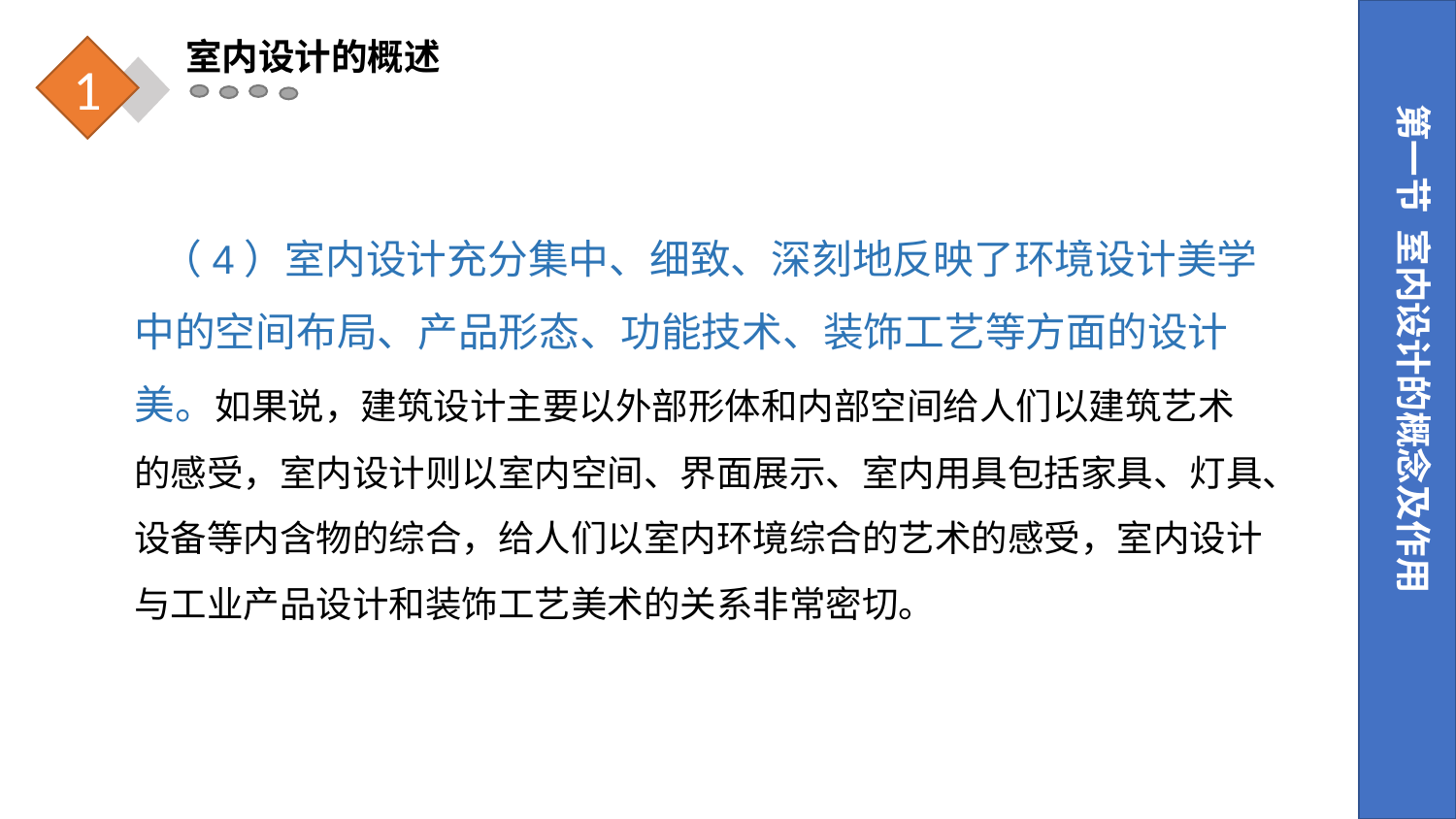

室内设计的概述
1

第一节  室内设计的概念及作用

  （4）室内设计充分集中、细致、深刻地反映了环境设计美学中的空间布局、产品形态、功能技术、装饰工艺等方面的设计美。如果说，建筑设计主要以外部形体和内部空间给人们以建筑艺术的感受，室内设计则以室内空间、界面展示、室内用具包括家具、灯具、设备等内含物的综合，给人们以室内环境综合的艺术的感受，室内设计与工业产品设计和装饰工艺美术的关系非常密切。